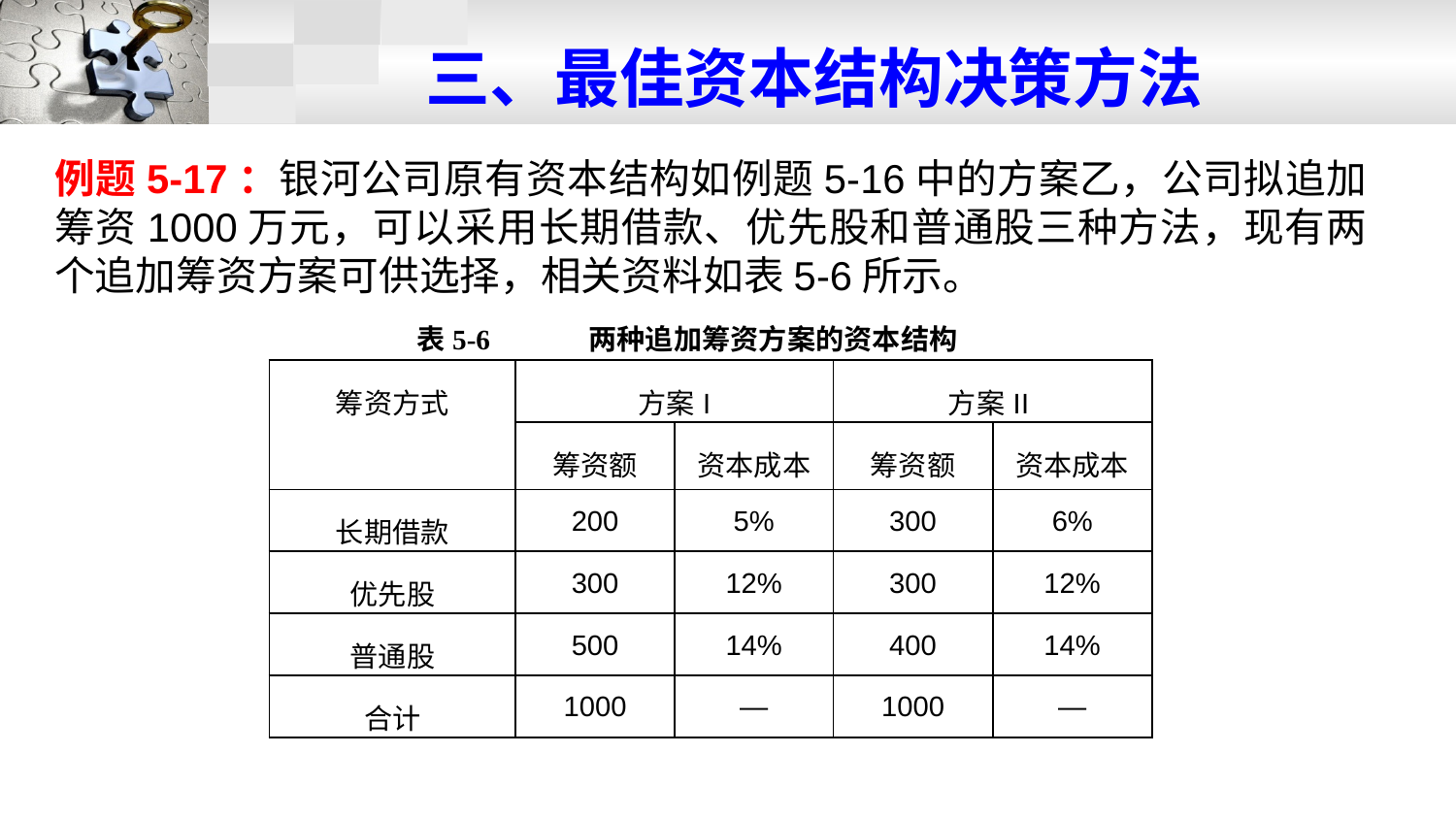

# 三、最佳资本结构决策方法
例题5-17：银河公司原有资本结构如例题5-16中的方案乙，公司拟追加筹资1000万元，可以采用长期借款、优先股和普通股三种方法，现有两个追加筹资方案可供选择，相关资料如表5-6所示。
表5-6             两种追加筹资方案的资本结构
| 筹资方式 | 方案I |  | 方案II |  |
| --- | --- | --- | --- | --- |
|  | 筹资额 | 资本成本 | 筹资额 | 资本成本 |
| 长期借款 | 200 | 5% | 300 | 6% |
| 优先股 | 300 | 12% | 300 | 12% |
| 普通股 | 500 | 14% | 400 | 14% |
| 合计 | 1000 | — | 1000 | — |